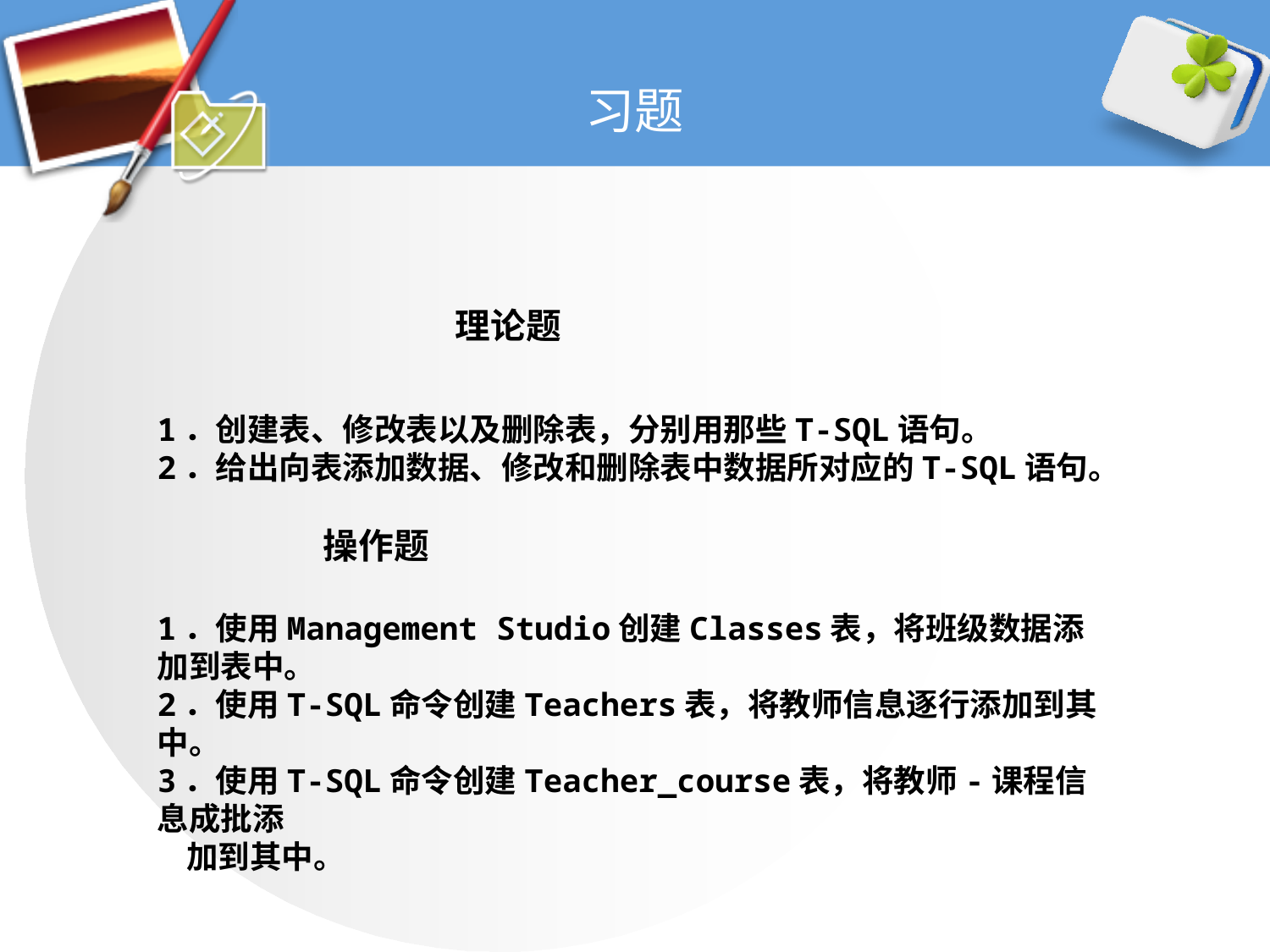

# 习题
                                    理论题

1．创建表、修改表以及删除表，分别用那些T-SQL语句。
2．给出向表添加数据、修改和删除表中数据所对应的T-SQL语句。

                      操作题

1．使用Management Studio创建Classes表，将班级数据添加到表中。
2．使用T-SQL命令创建Teachers表，将教师信息逐行添加到其中。
3．使用T-SQL命令创建Teacher_course表，将教师-课程信息成批添
   加到其中。